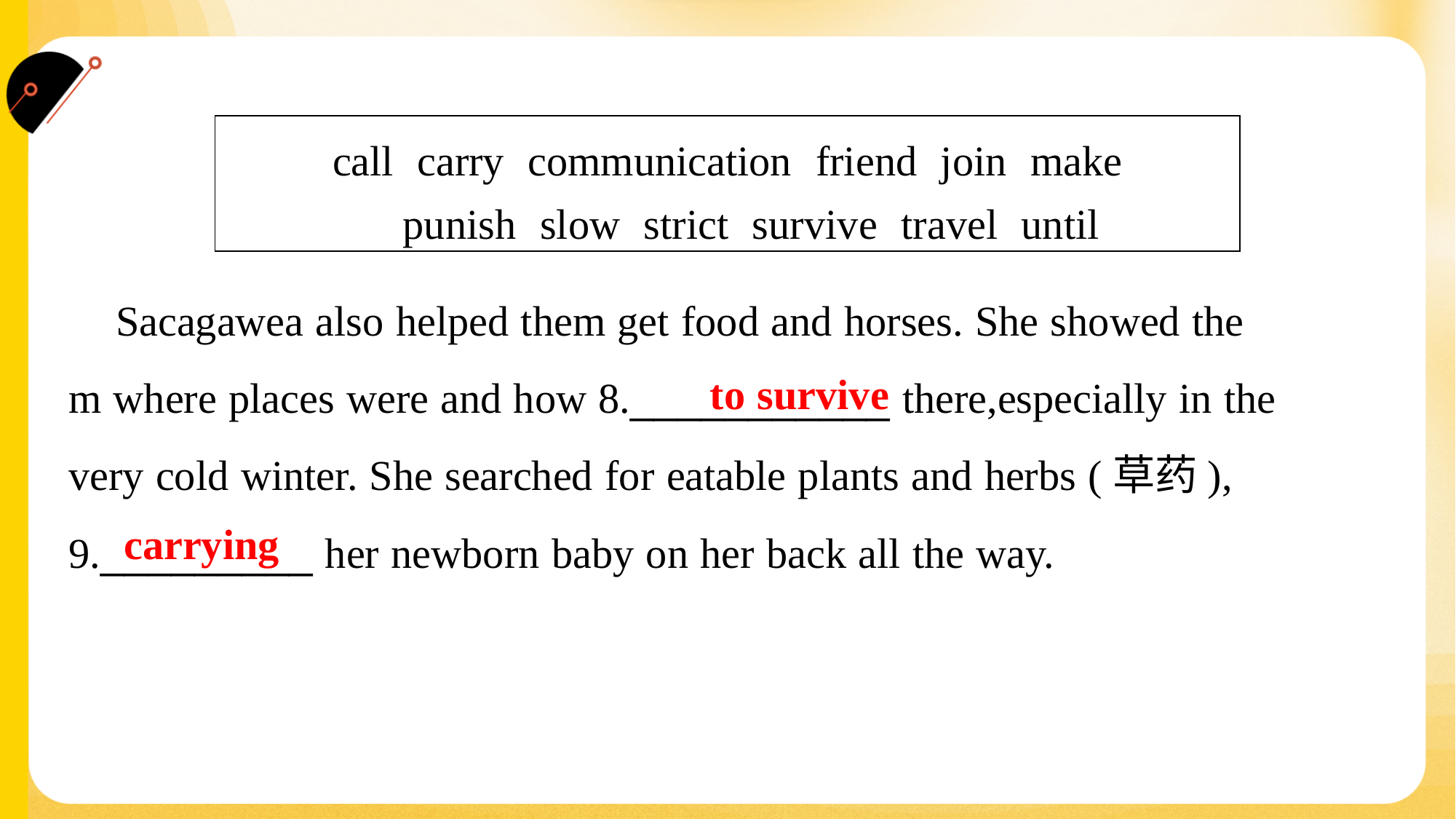

| call carry communication friend join make punish slow strict survive travel until |
| --- |
    Sacagawea also helped them get food and horses. She showed the
m where places were and how 8.___________ there,especially in the
very cold winter. She searched for eatable plants and herbs (草药),
9._________ her newborn baby on her back all the way.#1.1.3
to survive
carrying